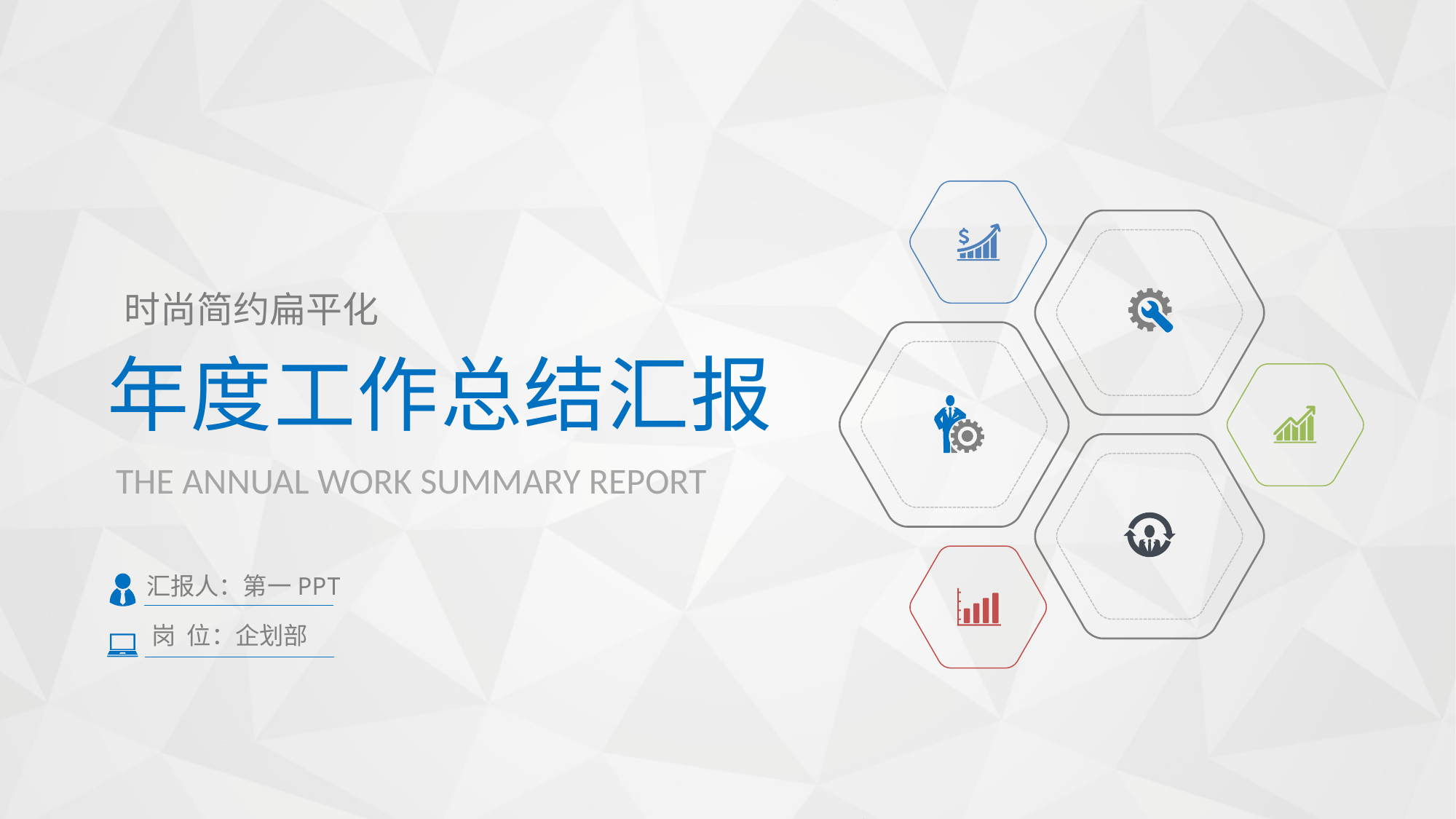

时尚简约扁平化

年度工作总结汇报

THE ANNUAL WORK SUMMARY REPORT

汇报人：第一PPT

岗  位：企划部